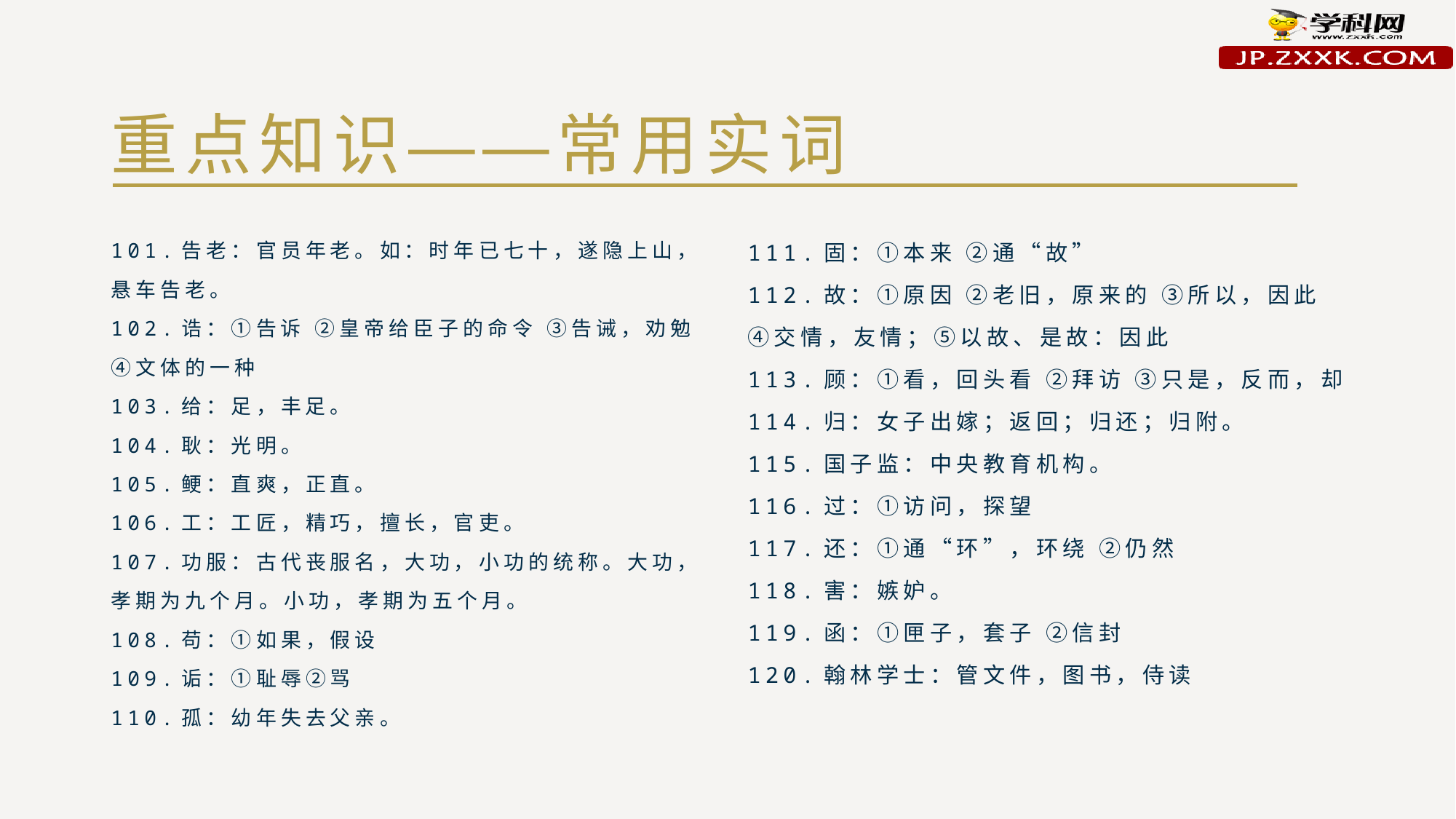

# 重点知识——常用实词
101.告老：官员年老。如：时年已七十，遂隐上山，悬车告老。
102.诰：①告诉 ②皇帝给臣子的命令 ③告诫，劝勉 ④文体的一种
103.给：足，丰足。
104.耿：光明。
105.鲠：直爽，正直。
106.工：工匠，精巧，擅长，官吏。
107.功服：古代丧服名，大功，小功的统称。大功，孝期为九个月。小功，孝期为五个月。
108.苟：①如果，假设
109.诟：①耻辱②骂
110.孤：幼年失去父亲。
111.固：①本来 ②通“故”
112.故：①原因 ②老旧，原来的 ③所以，因此 ④交情，友情；⑤以故、是故：因此
113.顾：①看，回头看 ②拜访 ③只是，反而，却
114.归：女子出嫁；返回；归还；归附。
115.国子监：中央教育机构。
116.过：①访问，探望
117.还：①通“环”，环绕 ②仍然
118.害：嫉妒。
119.函：①匣子，套子 ②信封
120.翰林学士：管文件，图书，侍读